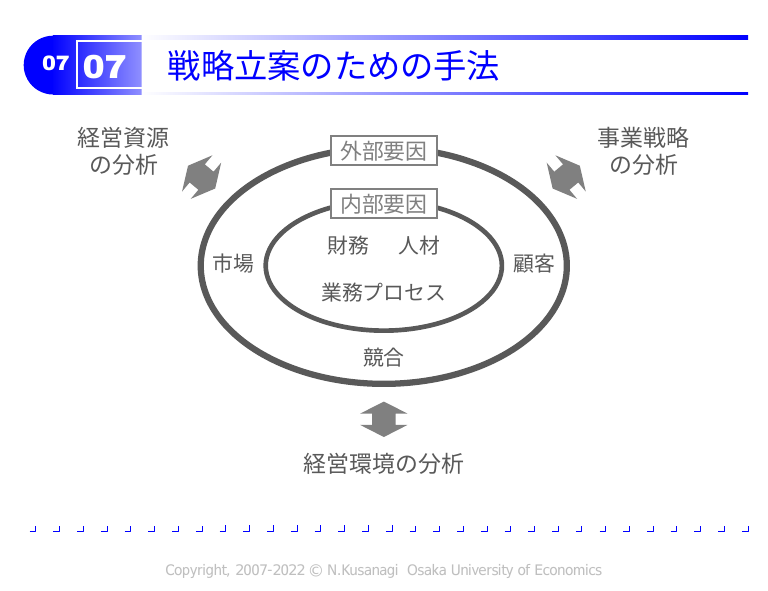

# 07   戦略立案のための手法
外部要因
経営資源
の分析
事業戦略
の分析

内部要因

財務
人材
顧客
市場
業務プロセス
競合

経営環境の分析